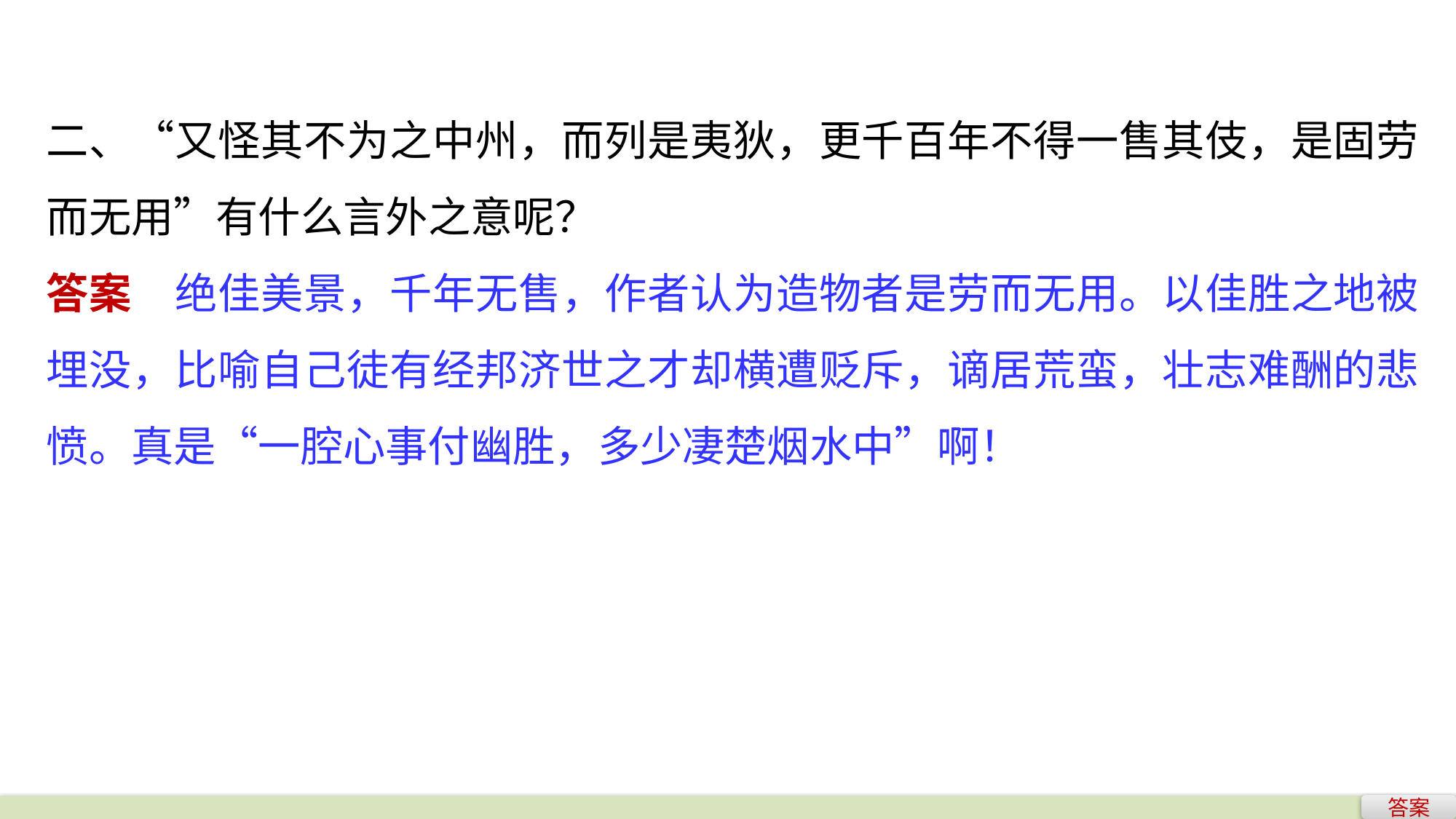

二、“又怪其不为之中州，而列是夷狄，更千百年不得一售其伎，是固劳而无用”有什么言外之意呢？
答案　绝佳美景，千年无售，作者认为造物者是劳而无用。以佳胜之地被埋没，比喻自己徒有经邦济世之才却横遭贬斥，谪居荒蛮，壮志难酬的悲愤。真是“一腔心事付幽胜，多少凄楚烟水中”啊！
答案